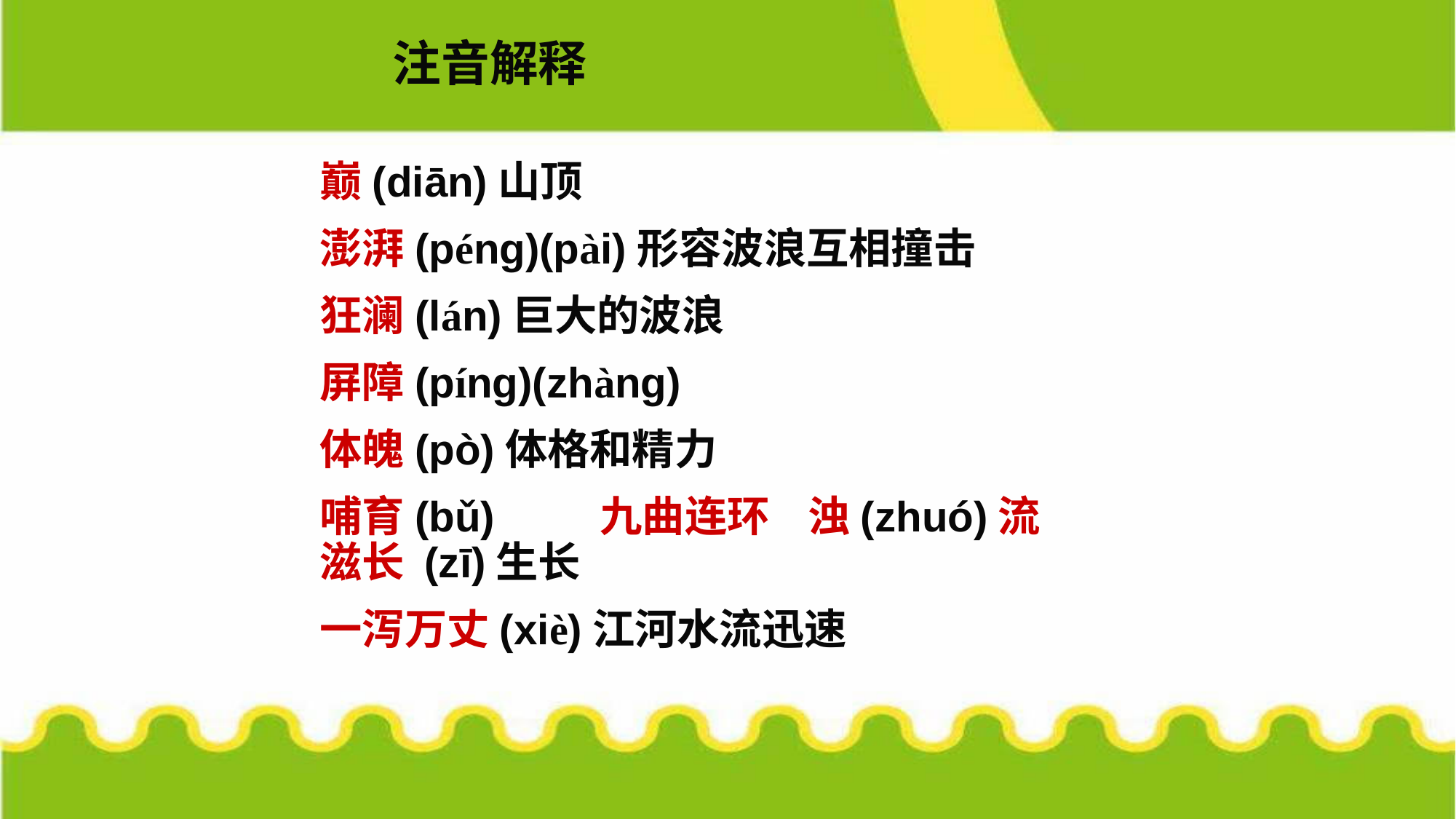

注音解释
巅(diān)山顶
澎湃(péng)(pài)形容波浪互相撞击
狂澜(lán)巨大的波浪
屏障(píng)(zhàng)
体魄(pò)体格和精力
哺育(bǔ)         九曲连环    浊(zhuó)流                  滋长 (zī)生长
一泻万丈(xiè)江河水流迅速